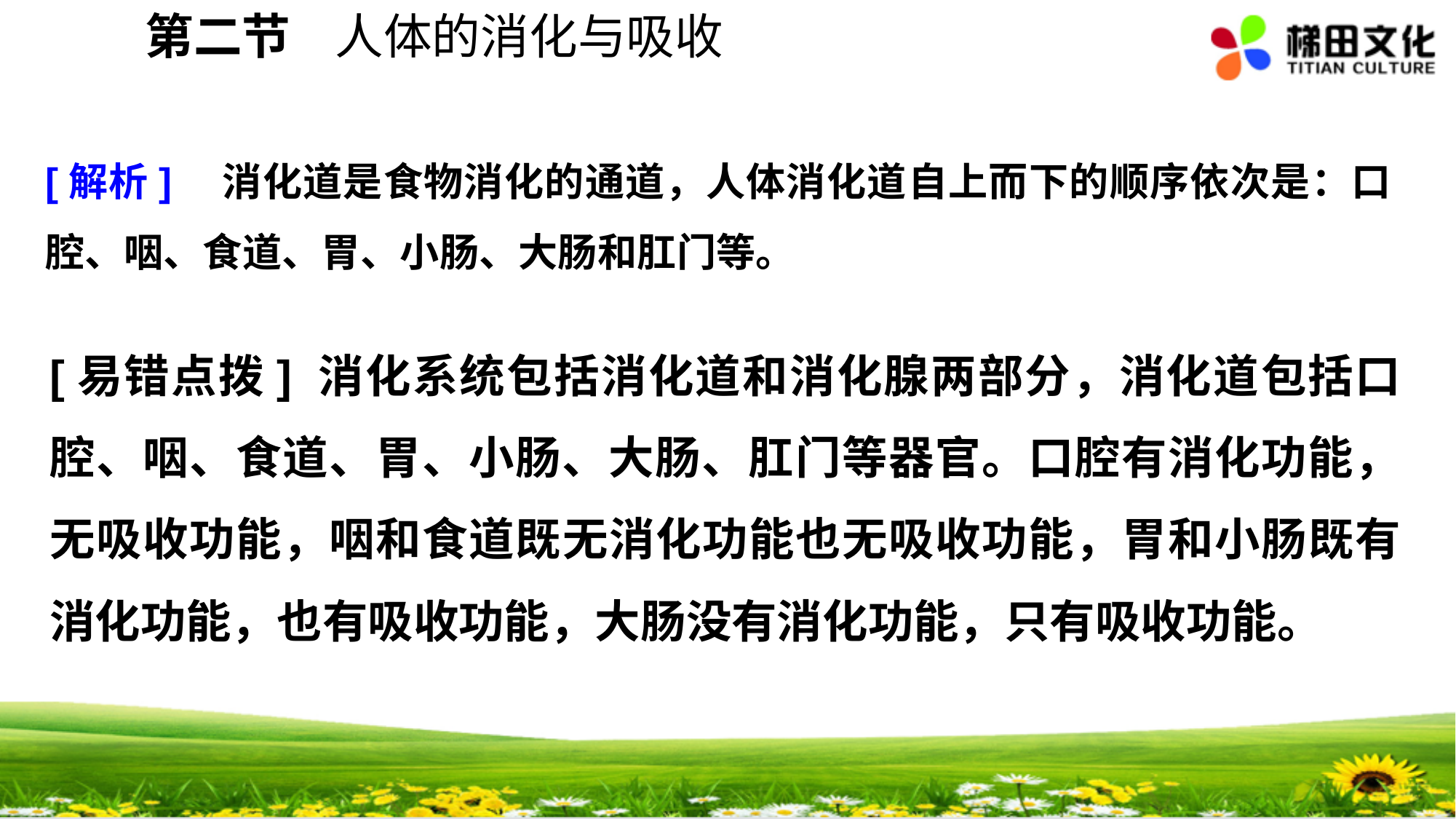

第二节    人体的消化与吸收
[解析]　消化道是食物消化的通道，人体消化道自上而下的顺序依次是：口腔、咽、食道、胃、小肠、大肠和肛门等。
[易错点拨] 消化系统包括消化道和消化腺两部分，消化道包括口腔、咽、食道、胃、小肠、大肠、肛门等器官。口腔有消化功能，无吸收功能，咽和食道既无消化功能也无吸收功能，胃和小肠既有消化功能，也有吸收功能，大肠没有消化功能，只有吸收功能。